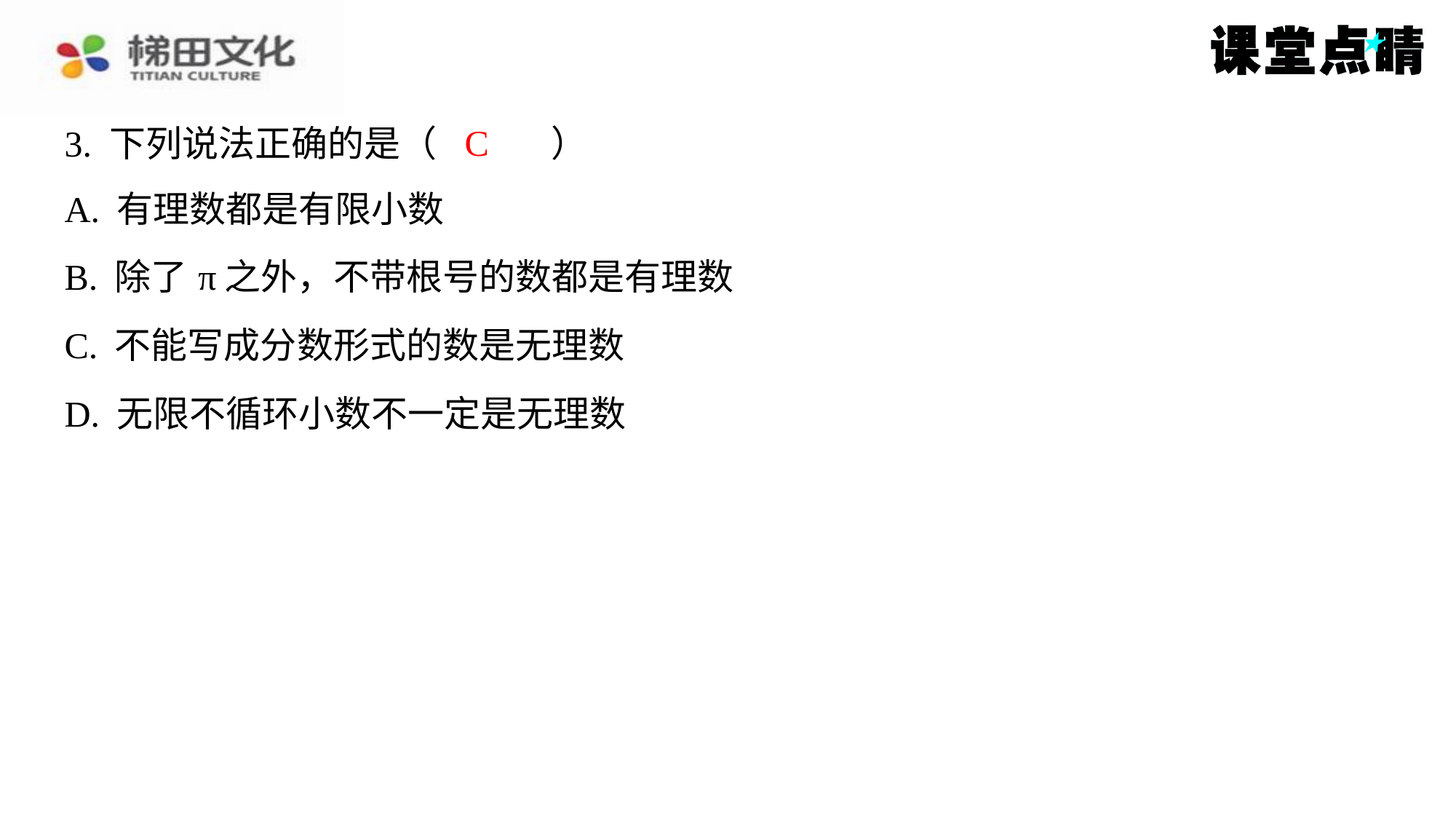

C
3. 下列说法正确的是（　C　）
| A. 有理数都是有限小数 |
| --- |
| B. 除了π之外，不带根号的数都是有理数 |
| C. 不能写成分数形式的数是无理数 |
| D. 无限不循环小数不一定是无理数 |